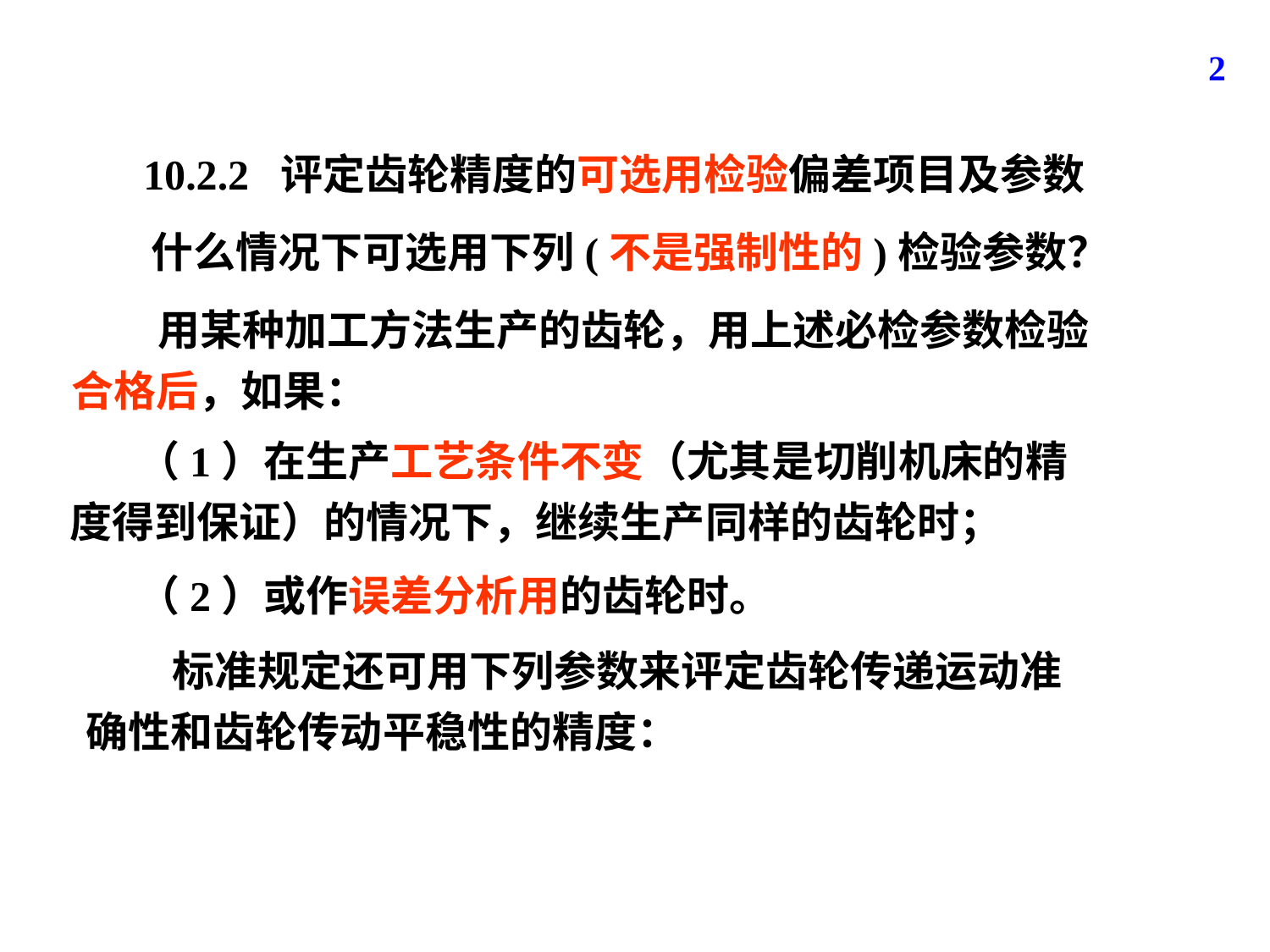

2
10.2.2  评定齿轮精度的可选用检验偏差项目及参数
什么情况下可选用下列(不是强制性的)检验参数？
        用某种加工方法生产的齿轮，用上述必检参数检验合格后，如果：
      （1）在生产工艺条件不变（尤其是切削机床的精度得到保证）的情况下，继续生产同样的齿轮时；
（2）或作误差分析用的齿轮时。
        标准规定还可用下列参数来评定齿轮传递运动准确性和齿轮传动平稳性的精度：